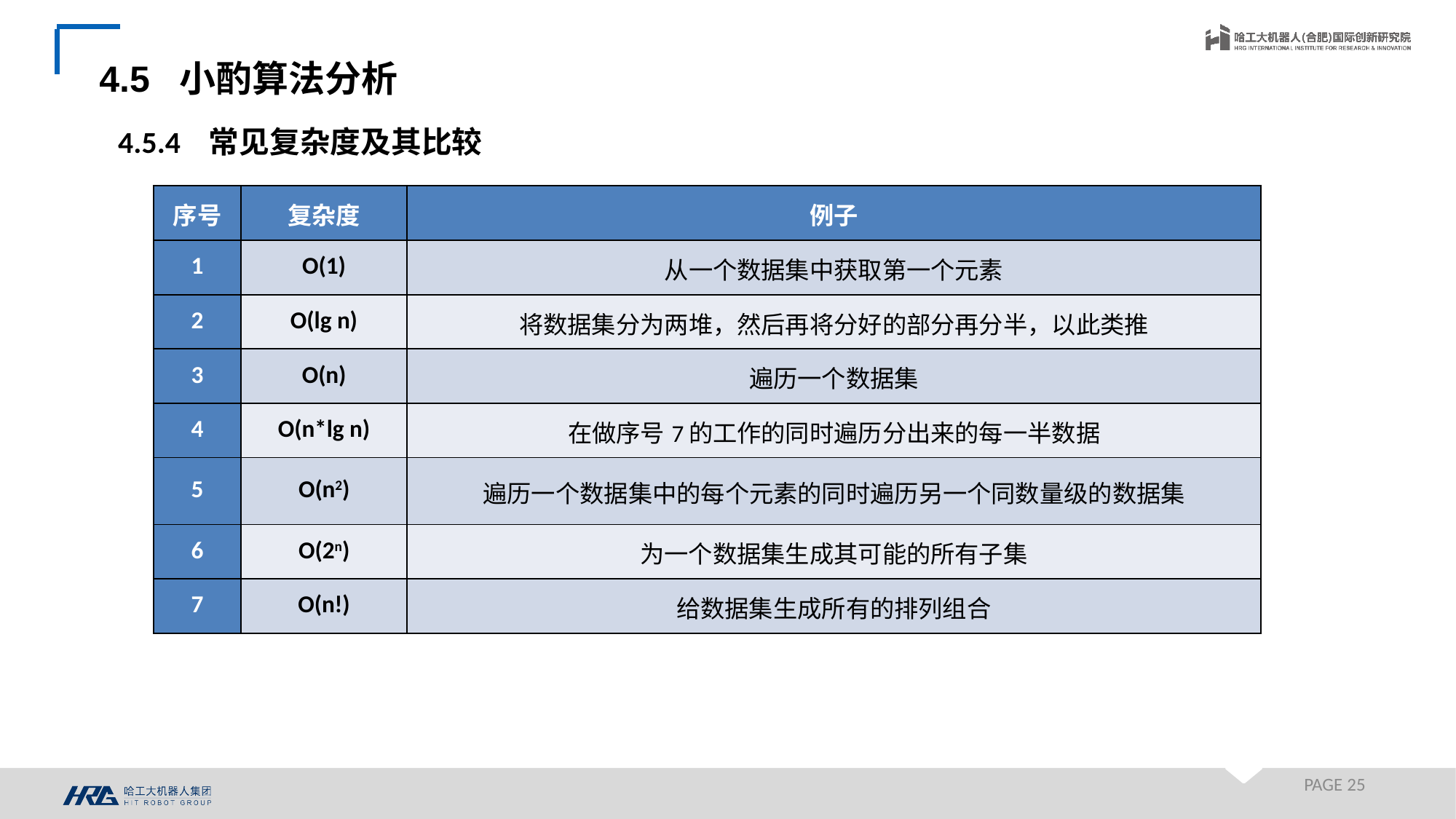

4.5  小酌算法分析
4.5.4   常见复杂度及其比较
| 序号 | 复杂度 | 例子 |
| --- | --- | --- |
| 1 | O(1) | 从一个数据集中获取第一个元素 |
| 2 | O(lg n) | 将数据集分为两堆，然后再将分好的部分再分半，以此类推 |
| 3 | O(n) | 遍历一个数据集 |
| 4 | O(n\*lg n) | 在做序号7的工作的同时遍历分出来的每一半数据 |
| 5 | O(n2) | 遍历一个数据集中的每个元素的同时遍历另一个同数量级的数据集 |
| 6 | O(2n) | 为一个数据集生成其可能的所有子集 |
| 7 | O(n!) | 给数据集生成所有的排列组合 |